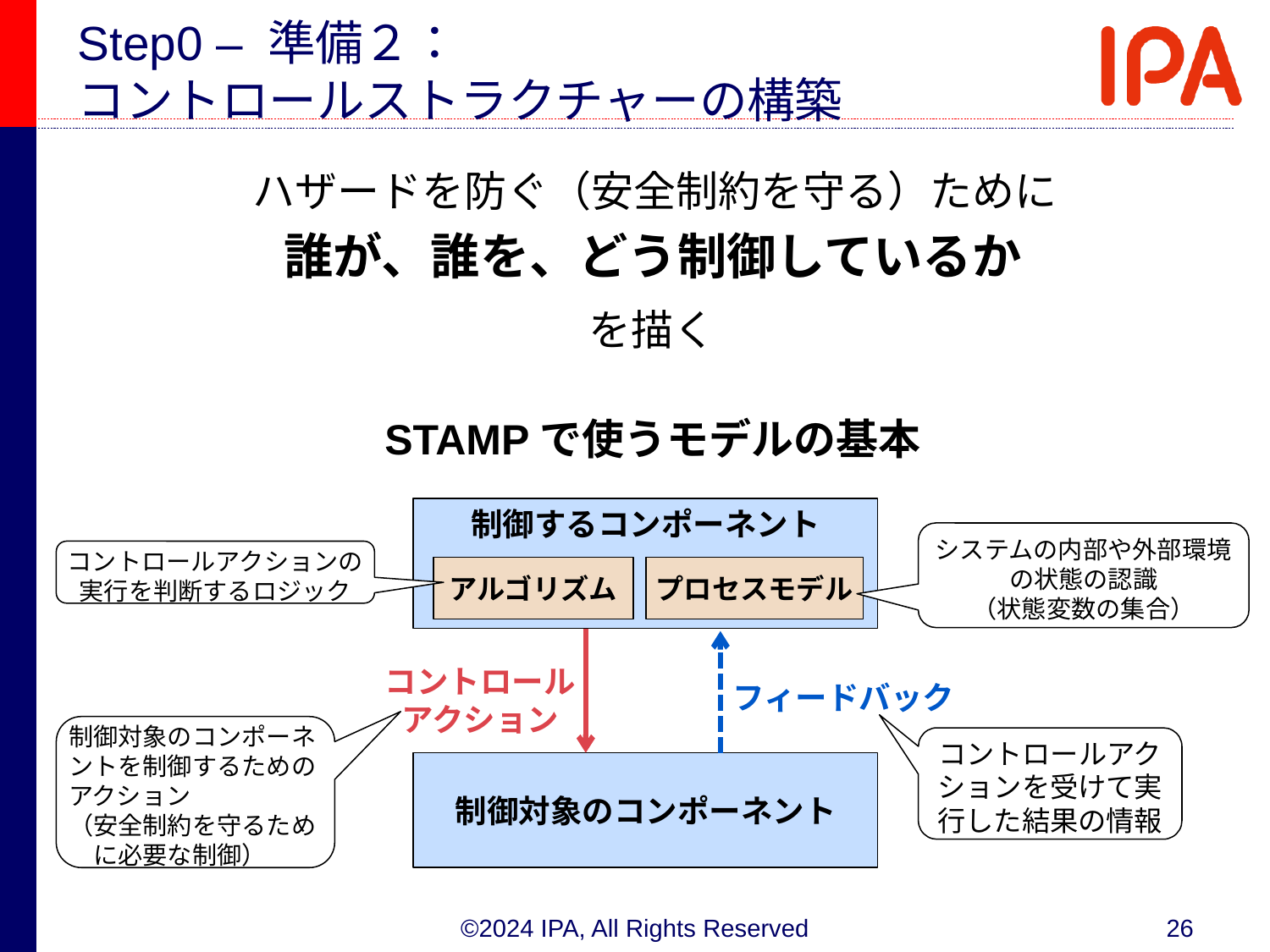

# Step0 – 準備２： コントロールストラクチャーの構築
ハザードを防ぐ（安全制約を守る）ために
誰が、誰を、どう制御しているか
を描く
STAMPで使うモデルの基本
制御するコンポーネント
システムの内部や外部環境の状態の認識
（状態変数の集合）
コントロールアクションの実行を判断するロジック
アルゴリズム
プロセスモデル
コントロールアクション
フィードバック
制御対象のコンポーネントを制御するためのアクション
（安全制約を守るため
　に必要な制御）
コントロールアクションを受けて実行した結果の情報
制御対象のコンポーネント
©2024 IPA, All Rights Reserved
26